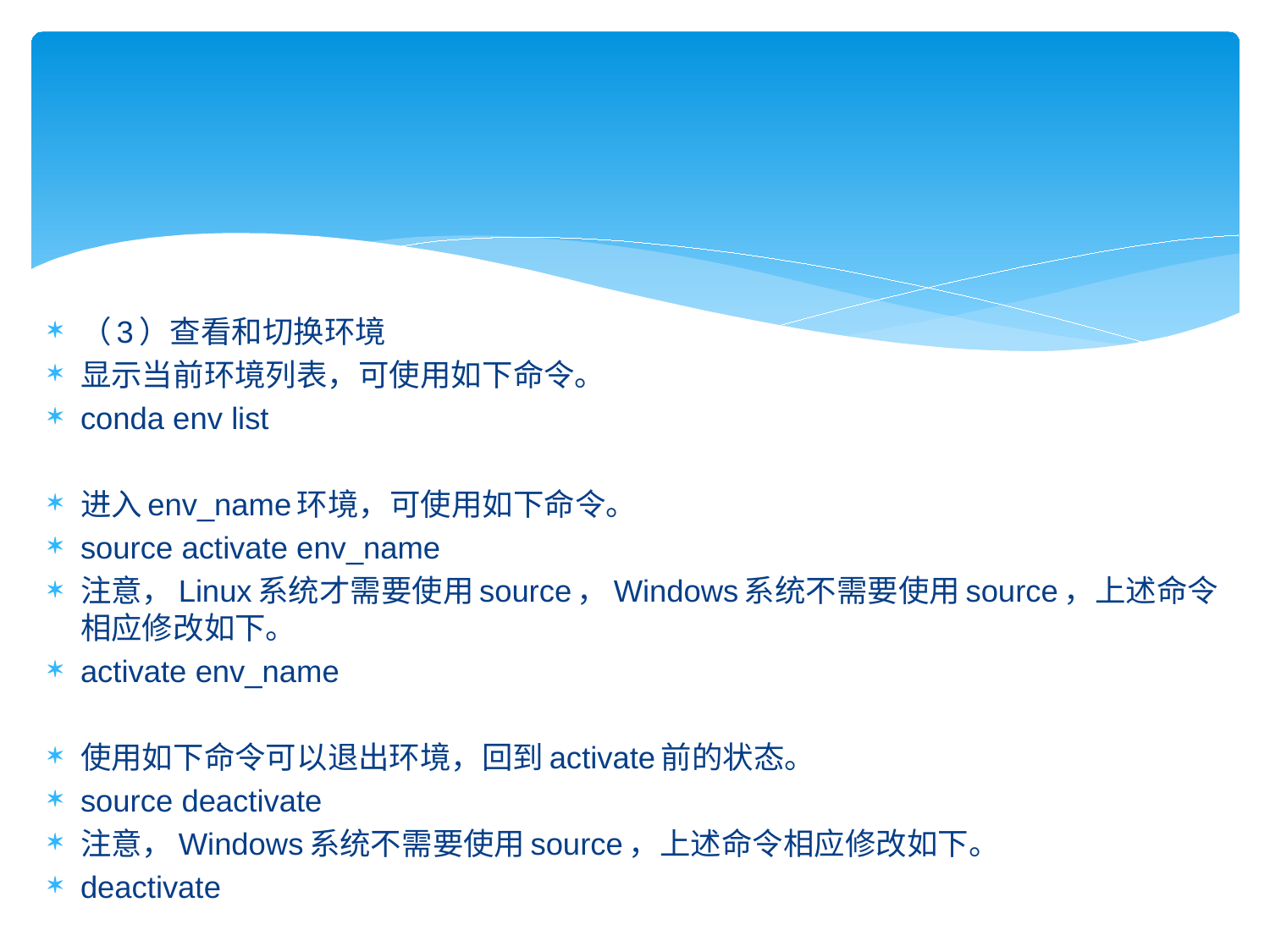

#
（3）查看和切换环境
显示当前环境列表，可使用如下命令。
conda env list

进入env_name环境，可使用如下命令。
source activate env_name
注意，Linux系统才需要使用source，Windows系统不需要使用source，上述命令相应修改如下。
activate env_name

使用如下命令可以退出环境，回到activate前的状态。
source deactivate
注意，Windows系统不需要使用source，上述命令相应修改如下。
deactivate